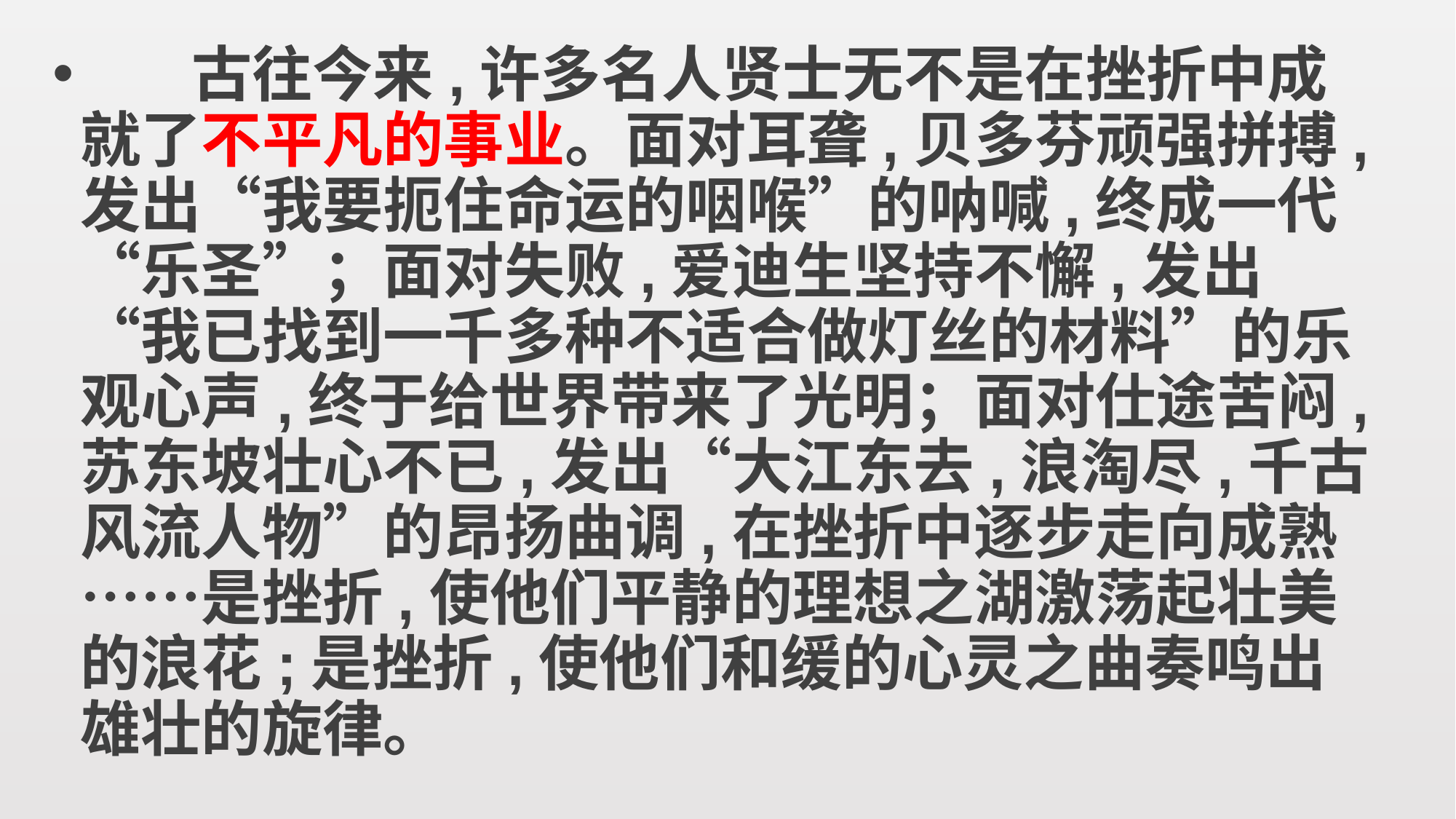

古往今来,许多名人贤士无不是在挫折中成就了不平凡的事业。面对耳聋,贝多芬顽强拼搏,发出“我要扼住命运的咽喉”的呐喊,终成一代“乐圣”；面对失败,爱迪生坚持不懈,发出“我已找到一千多种不适合做灯丝的材料”的乐观心声,终于给世界带来了光明；面对仕途苦闷,苏东坡壮心不已,发出“大江东去,浪淘尽,千古风流人物”的昂扬曲调,在挫折中逐步走向成熟……是挫折,使他们平静的理想之湖激荡起壮美的浪花;是挫折,使他们和缓的心灵之曲奏鸣出雄壮的旋律。